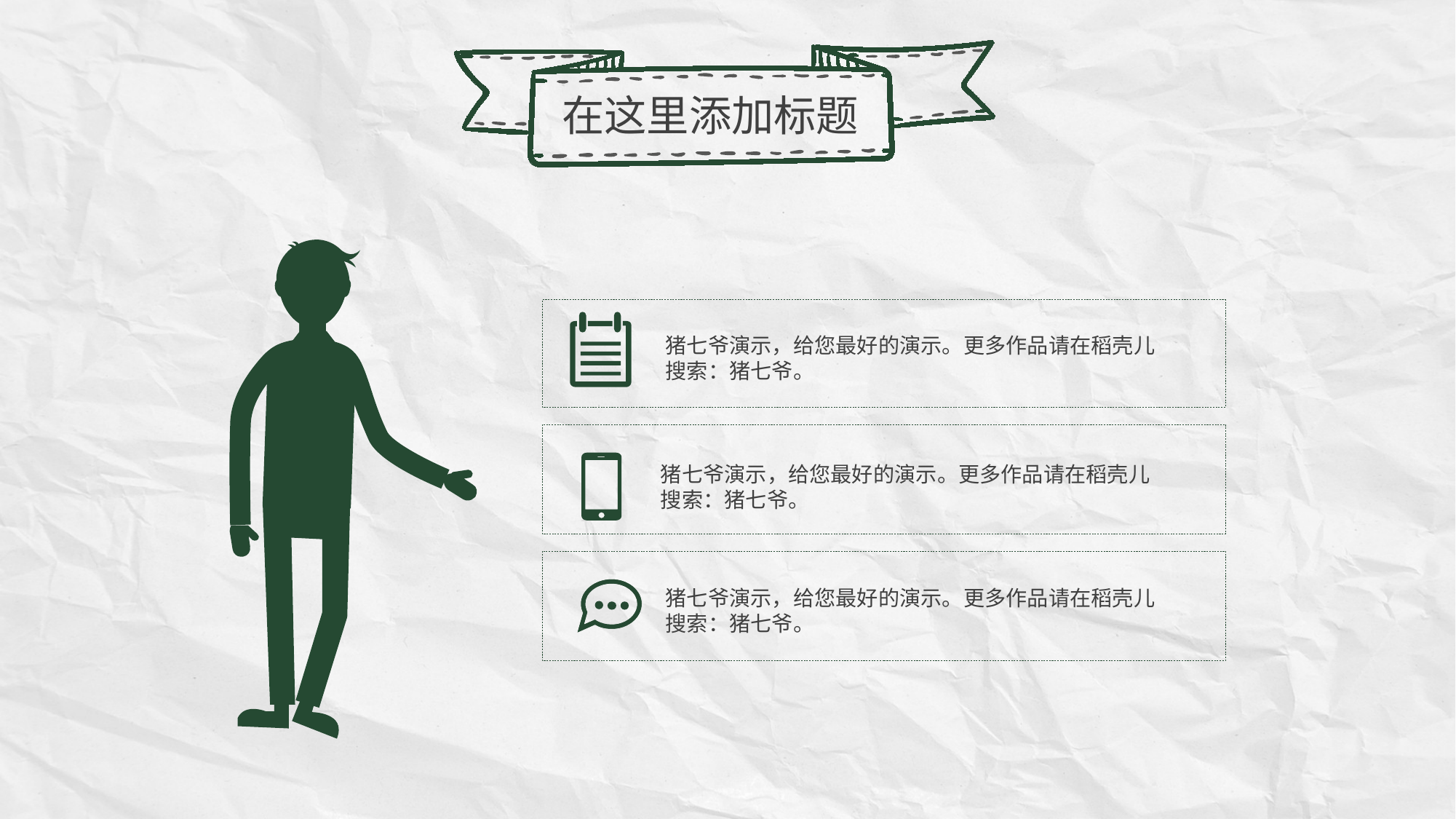

在这里添加标题

猪七爷演示，给您最好的演示。更多作品请在稻壳儿搜索：猪七爷。

猪七爷演示，给您最好的演示。更多作品请在稻壳儿搜索：猪七爷。

猪七爷演示，给您最好的演示。更多作品请在稻壳儿搜索：猪七爷。